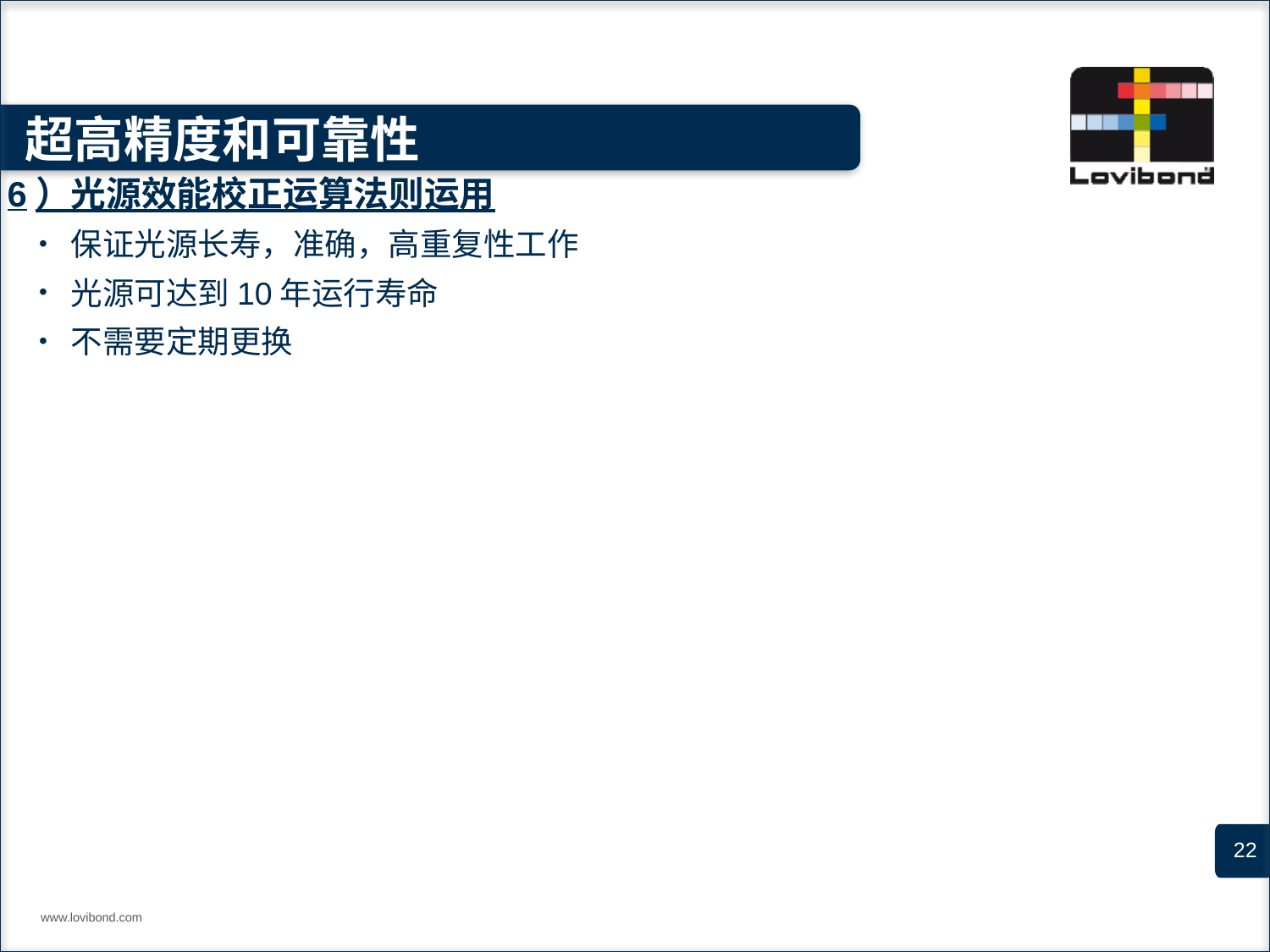

# 超高精度和可靠性
6）光源效能校正运算法则运用
保证光源长寿，准确，高重复性工作
光源可达到10年运行寿命
不需要定期更换

www.lovibond.com